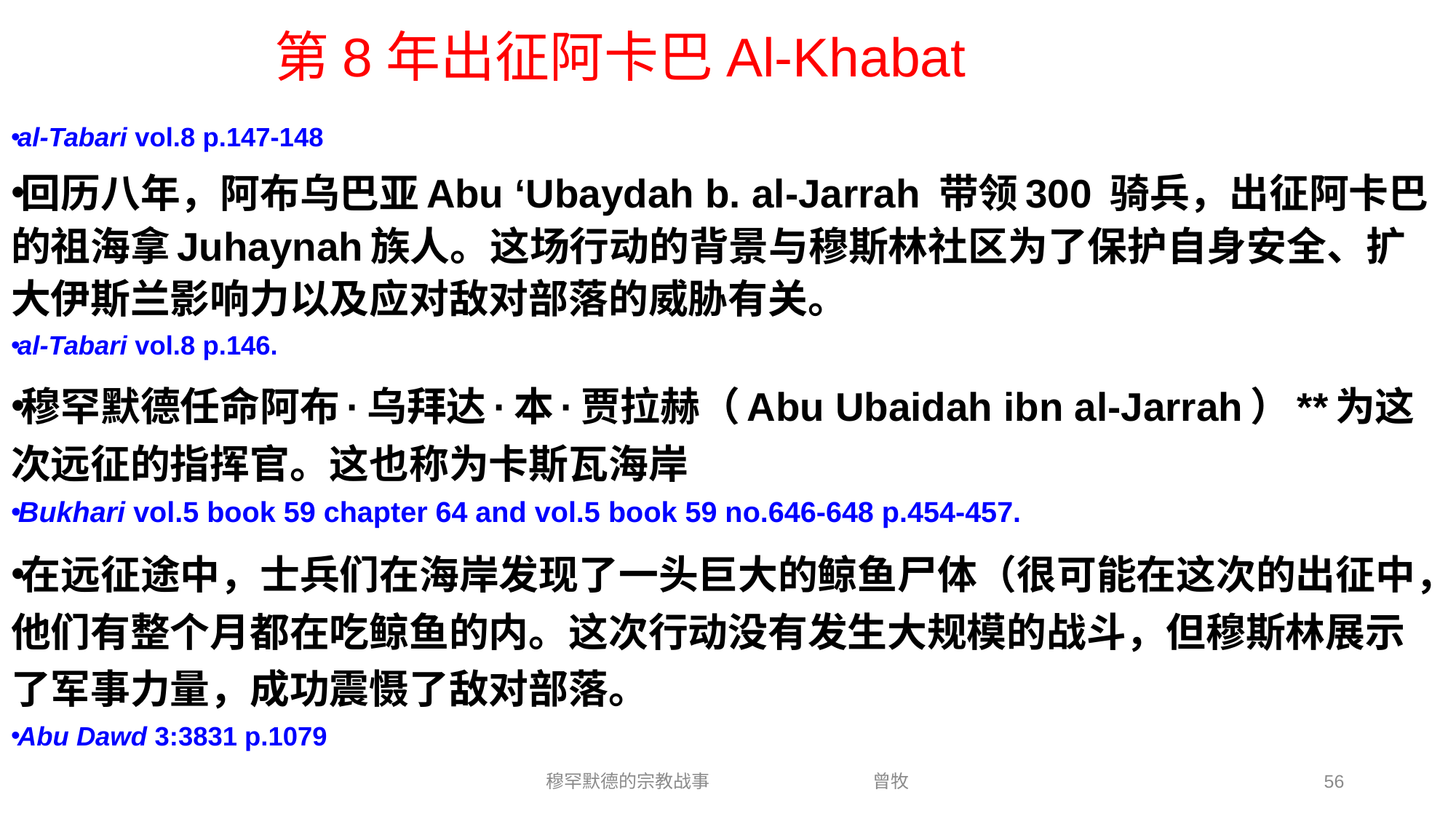

# 第8年出征阿卡巴Al-Khabat
al-Tabari vol.8 p.147-148
回历八年，阿布乌巴亚Abu ‘Ubaydah b. al-Jarrah 带领300 骑兵，出征阿卡巴的祖海拿Juhaynah族人。这场行动的背景与穆斯林社区为了保护自身安全、扩大伊斯兰影响力以及应对敌对部落的威胁有关。
al-Tabari vol.8 p.146.
穆罕默德任命阿布·乌拜达·本·贾拉赫（Abu Ubaidah ibn al-Jarrah）**为这次远征的指挥官。这也称为卡斯瓦海岸
Bukhari vol.5 book 59 chapter 64 and vol.5 book 59 no.646-648 p.454-457.
在远征途中，士兵们在海岸发现了一头巨大的鲸鱼尸体（很可能在这次的出征中，他们有整个月都在吃鲸鱼的内。这次行动没有发生大规模的战斗，但穆斯林展示了军事力量，成功震慑了敌对部落。
Abu Dawd 3:3831 p.1079
穆罕默德的宗教战事                             曾牧
56